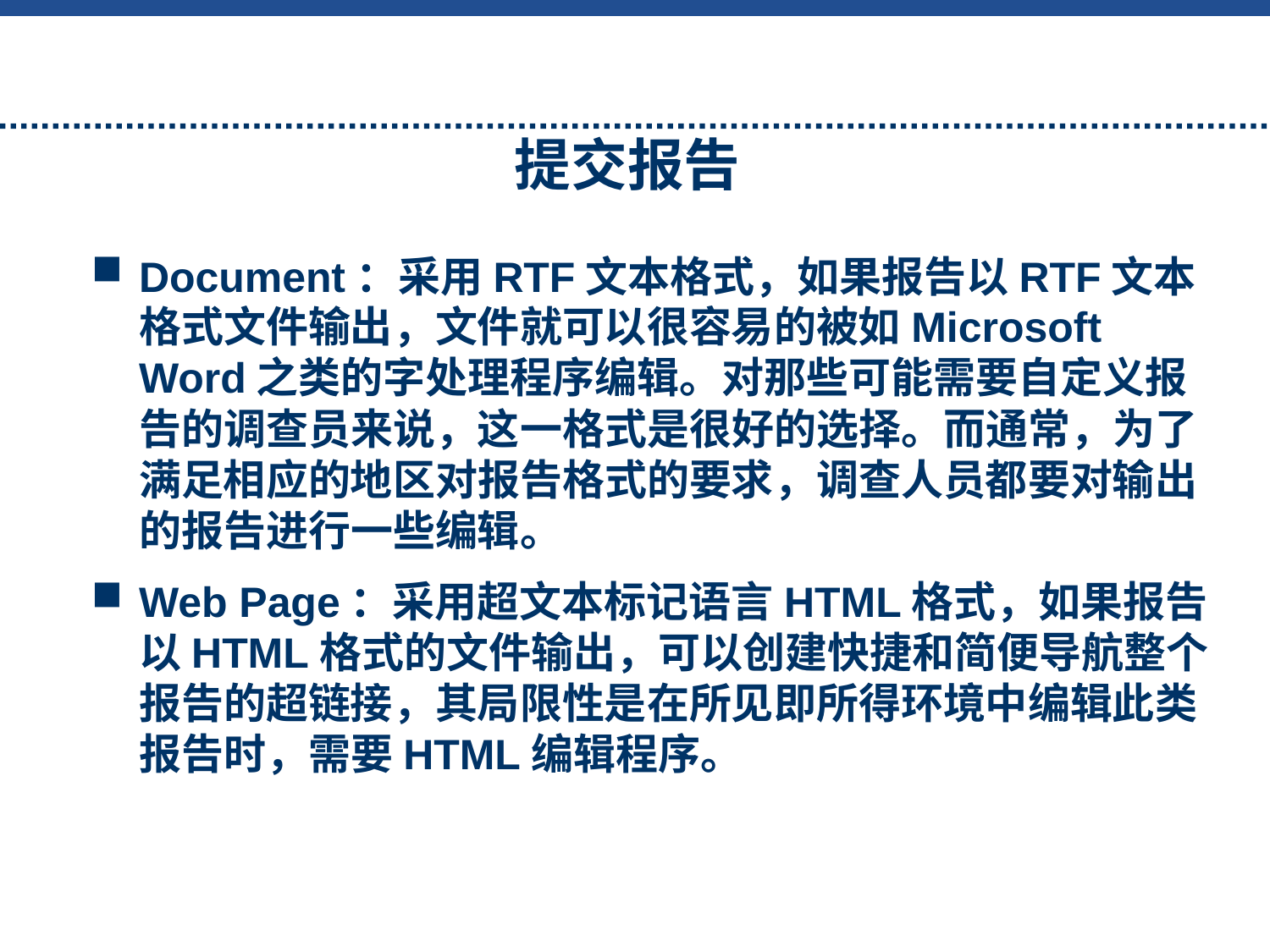

提交报告
Document：采用RTF文本格式，如果报告以RTF文本格式文件输出，文件就可以很容易的被如Microsoft Word之类的字处理程序编辑。对那些可能需要自定义报告的调查员来说，这一格式是很好的选择。而通常，为了满足相应的地区对报告格式的要求，调查人员都要对输出的报告进行一些编辑。
Web Page：采用超文本标记语言HTML格式，如果报告以HTML格式的文件输出，可以创建快捷和简便导航整个报告的超链接，其局限性是在所见即所得环境中编辑此类报告时，需要HTML编辑程序。